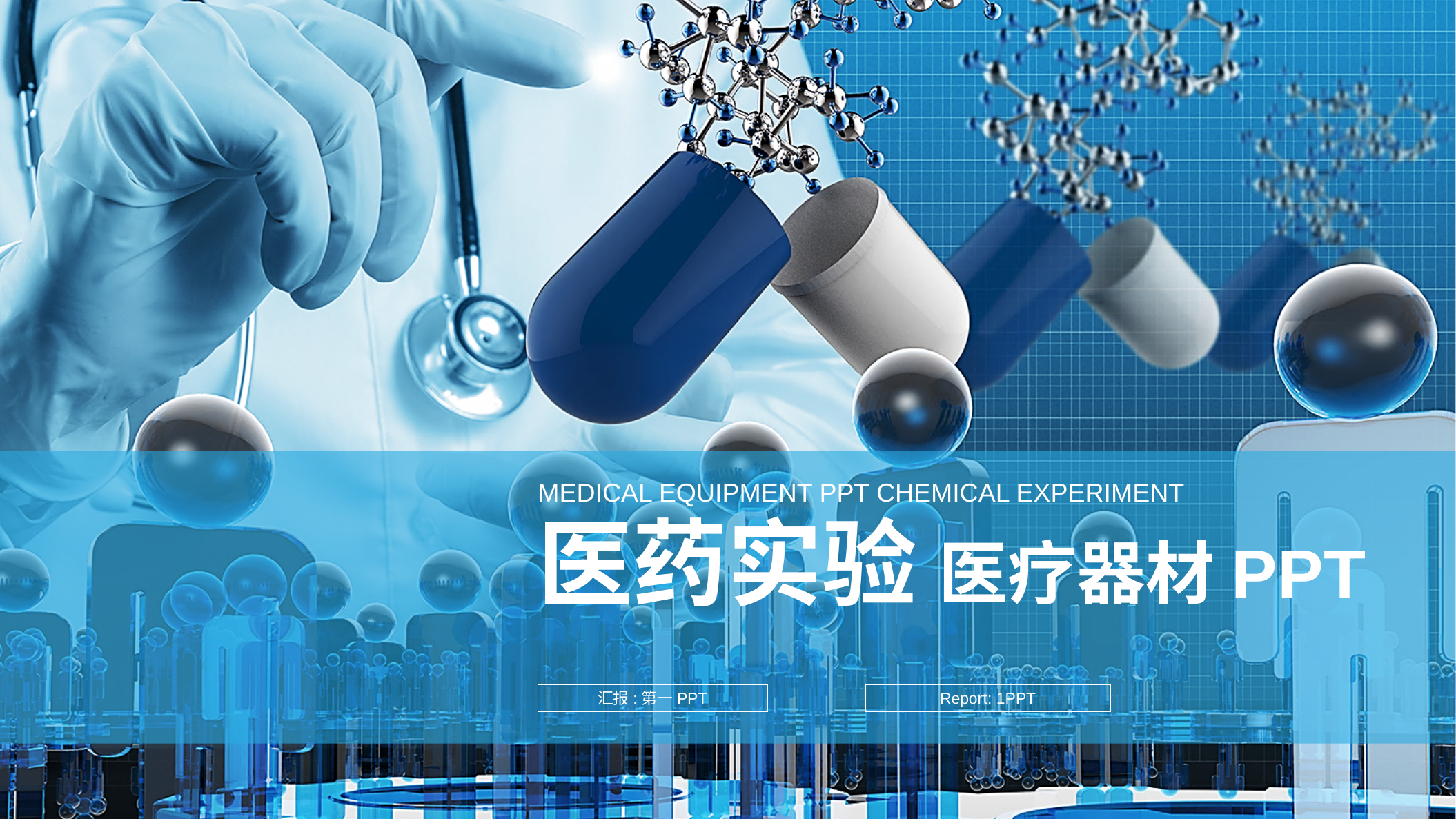

MEDICAL EQUIPMENT PPT CHEMICAL EXPERIMENT
医药实验 医疗器材PPT
汇报:第一PPT
Report: 1PPT